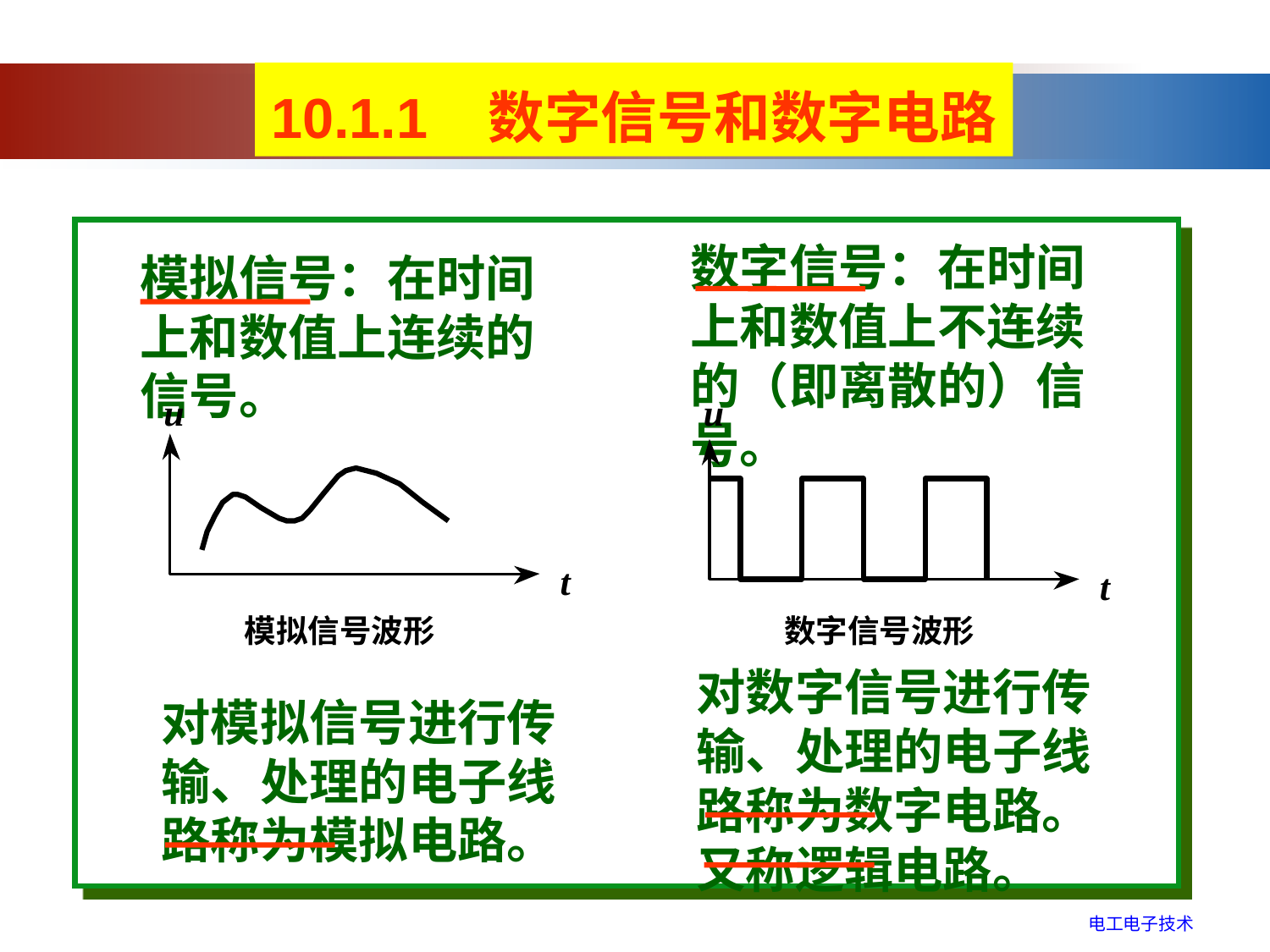

10.1.1   数字信号和数字电路

数字信号：在时间上和数值上不连续的（即离散的）信号。
模拟信号：在时间上和数值上连续的信号。

u
u

t
t
模拟信号波形
数字信号波形
对数字信号进行传输、处理的电子线路称为数字电路。又称逻辑电路。
对模拟信号进行传输、处理的电子线路称为模拟电路。

电工电子技术